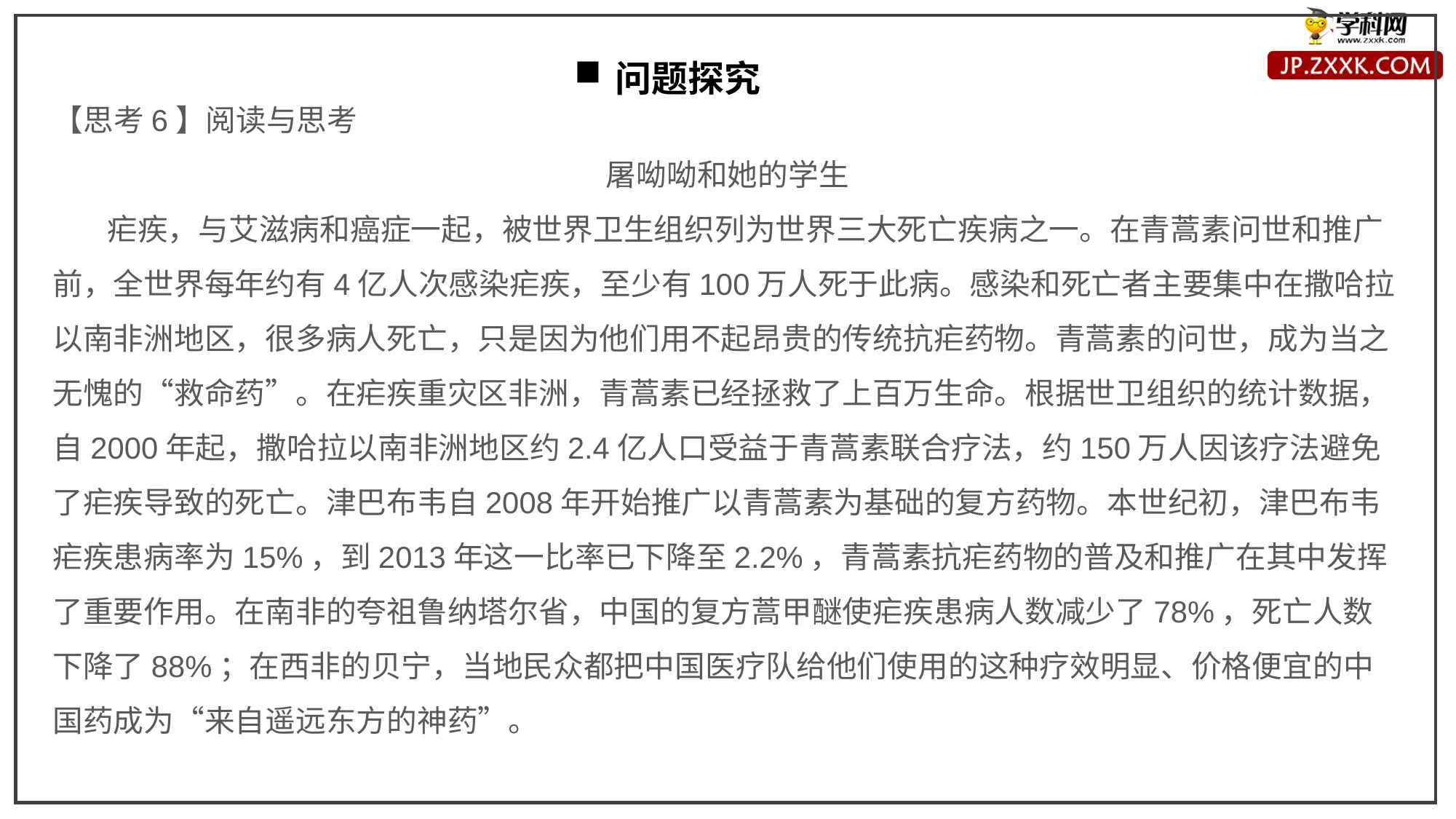

问题探究
【思考6】阅读与思考
屠呦呦和她的学生
疟疾，与艾滋病和癌症一起，被世界卫生组织列为世界三大死亡疾病之一。在青蒿素问世和推广前，全世界每年约有4亿人次感染疟疾，至少有100万人死于此病。感染和死亡者主要集中在撒哈拉以南非洲地区，很多病人死亡，只是因为他们用不起昂贵的传统抗疟药物。青蒿素的问世，成为当之无愧的“救命药”。在疟疾重灾区非洲，青蒿素已经拯救了上百万生命。根据世卫组织的统计数据，自2000年起，撒哈拉以南非洲地区约2.4亿人口受益于青蒿素联合疗法，约150万人因该疗法避免了疟疾导致的死亡。津巴布韦自2008年开始推广以青蒿素为基础的复方药物。本世纪初，津巴布韦疟疾患病率为15%，到2013年这一比率已下降至2.2%，青蒿素抗疟药物的普及和推广在其中发挥了重要作用。在南非的夸祖鲁纳塔尔省，中国的复方蒿甲醚使疟疾患病人数减少了78%，死亡人数下降了88%；在西非的贝宁，当地民众都把中国医疗队给他们使用的这种疗效明显、价格便宜的中国药成为“来自遥远东方的神药”。